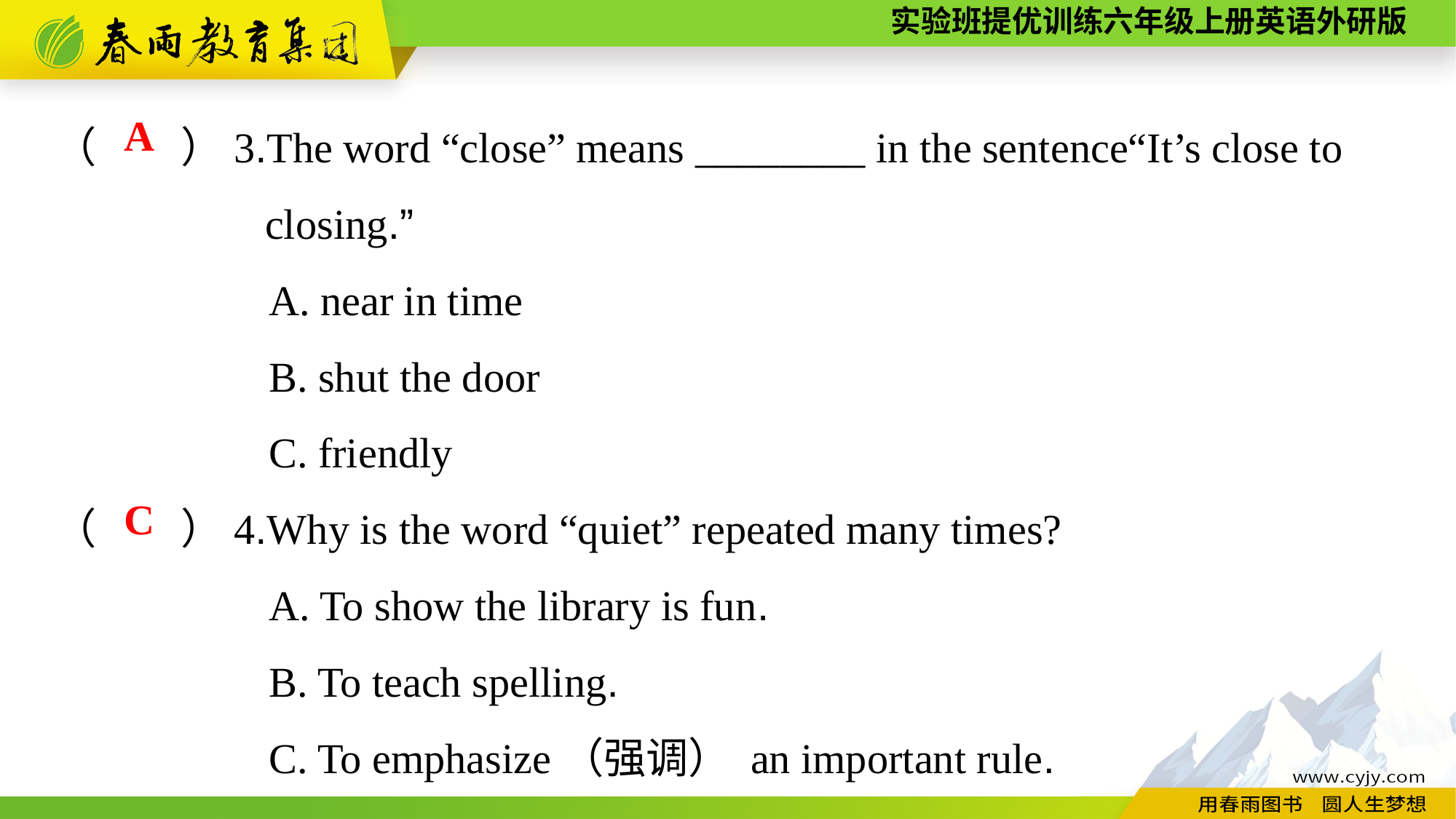

（　　）3.The word “close” means ________ in the sentence“It’s close to
                    closing.”
A. near in time
B. shut the door
C. friendly
（　　）4.Why is the word “quiet” repeated many times?
A. To show the library is fun.
B. To teach spelling.
C. To emphasize（强调） an important rule.
A
C